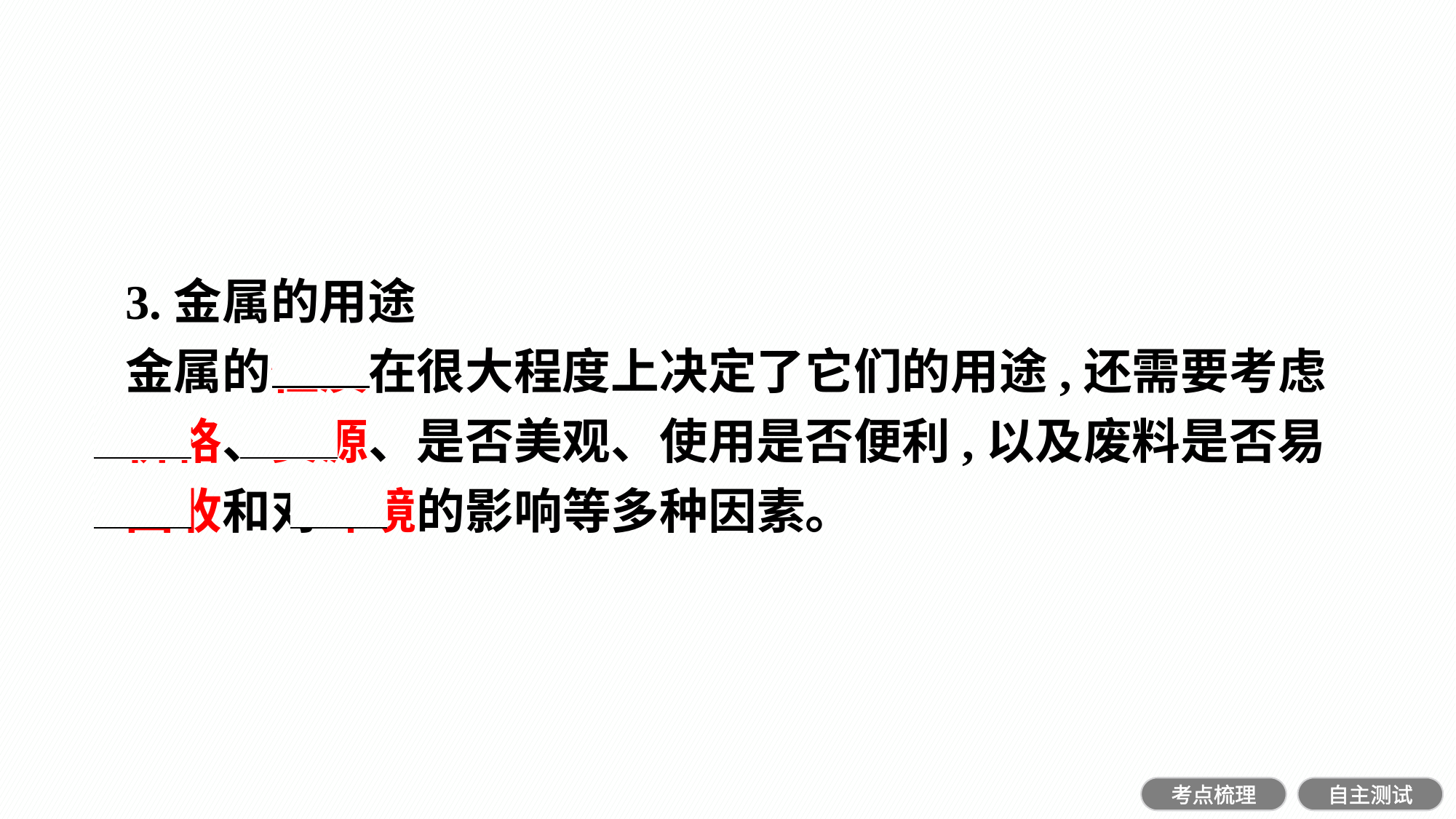

3.金属的用途
金属的性质在很大程度上决定了它们的用途,还需要考虑
价格、资源、是否美观、使用是否便利,以及废料是否易
回收和对环境的影响等多种因素。